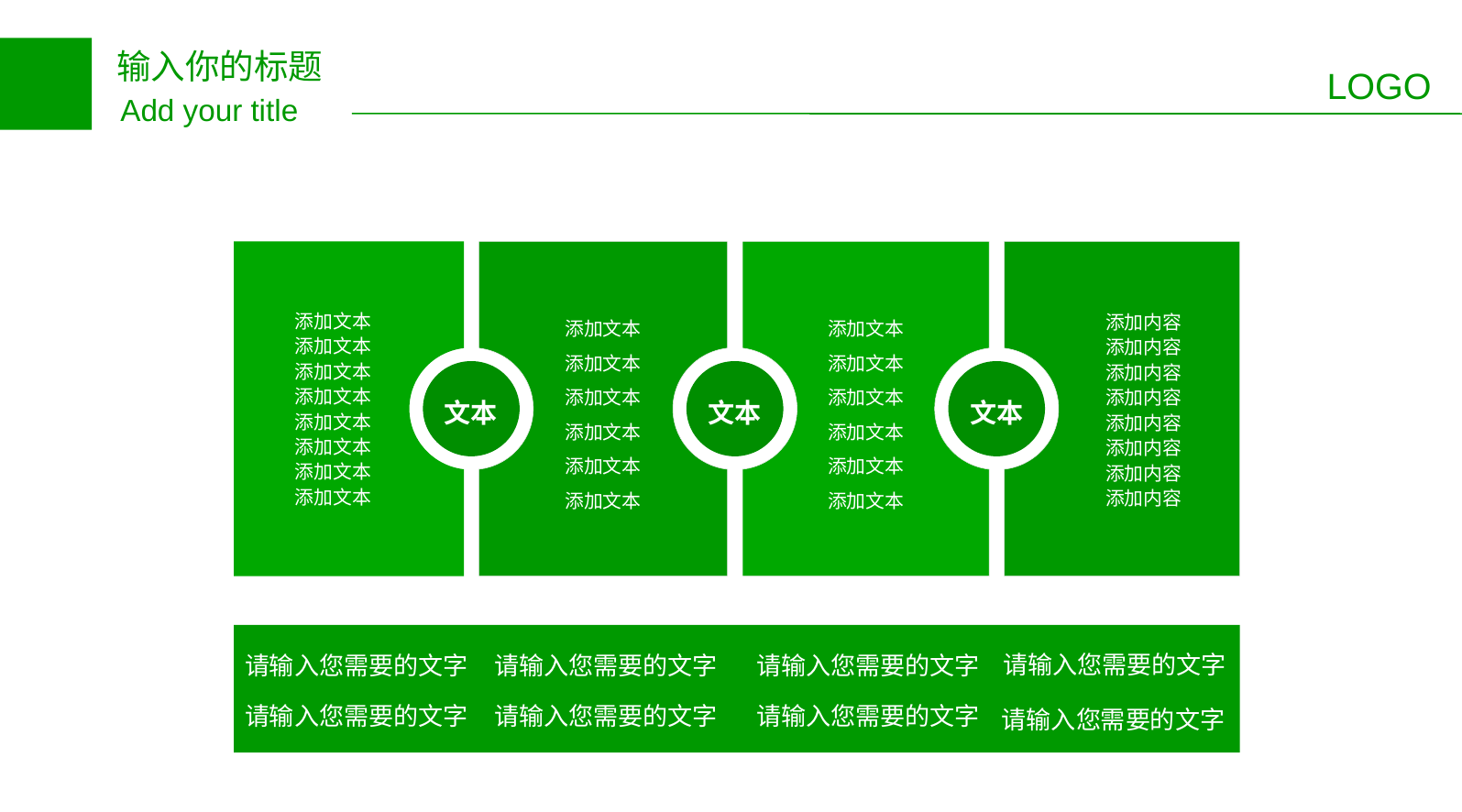

添加文本
添加文本
添加文本
添加文本
添加文本
添加文本
添加文本
添加文本

添加文本
添加文本
添加文本
添加文本
添加文本
添加文本
添加文本
添加文本
添加文本
添加文本
添加文本
添加文本
添加内容
添加内容
添加内容
添加内容
添加内容
添加内容
添加内容
添加内容
文本
文本
文本

请输入您需要的文字
请输入您需要的文字
请输入您需要的文字
请输入您需要的文字
请输入您需要的文字
请输入您需要的文字
请输入您需要的文字
请输入您需要的文字